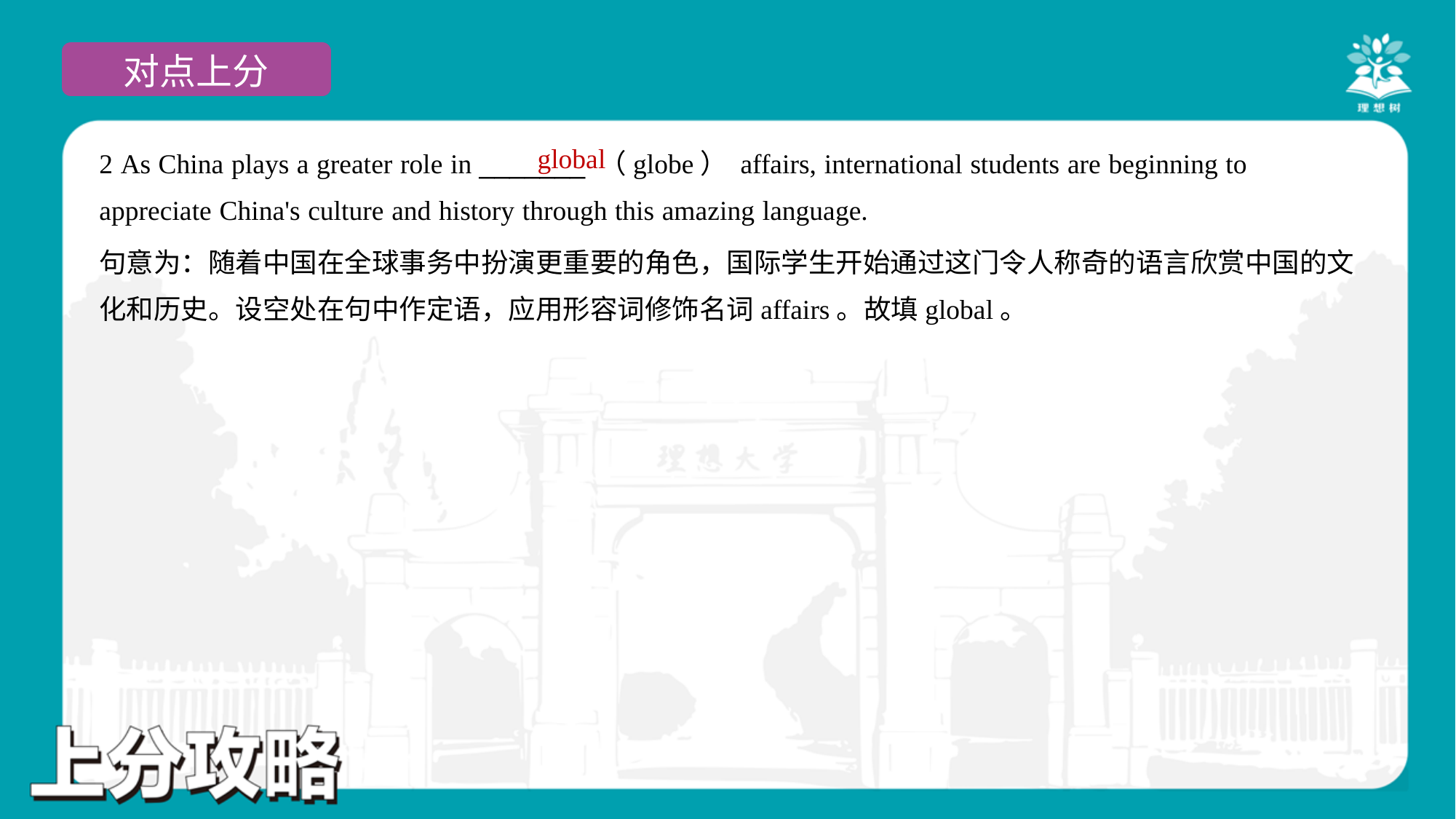

global
2 As China plays a greater role in _______ （globe） affairs, international students are beginning to
appreciate China's culture and history through this amazing language.
句意为：随着中国在全球事务中扮演更重要的角色，国际学生开始通过这门令人称奇的语言欣赏中国的文
化和历史。设空处在句中作定语，应用形容词修饰名词affairs。故填global。